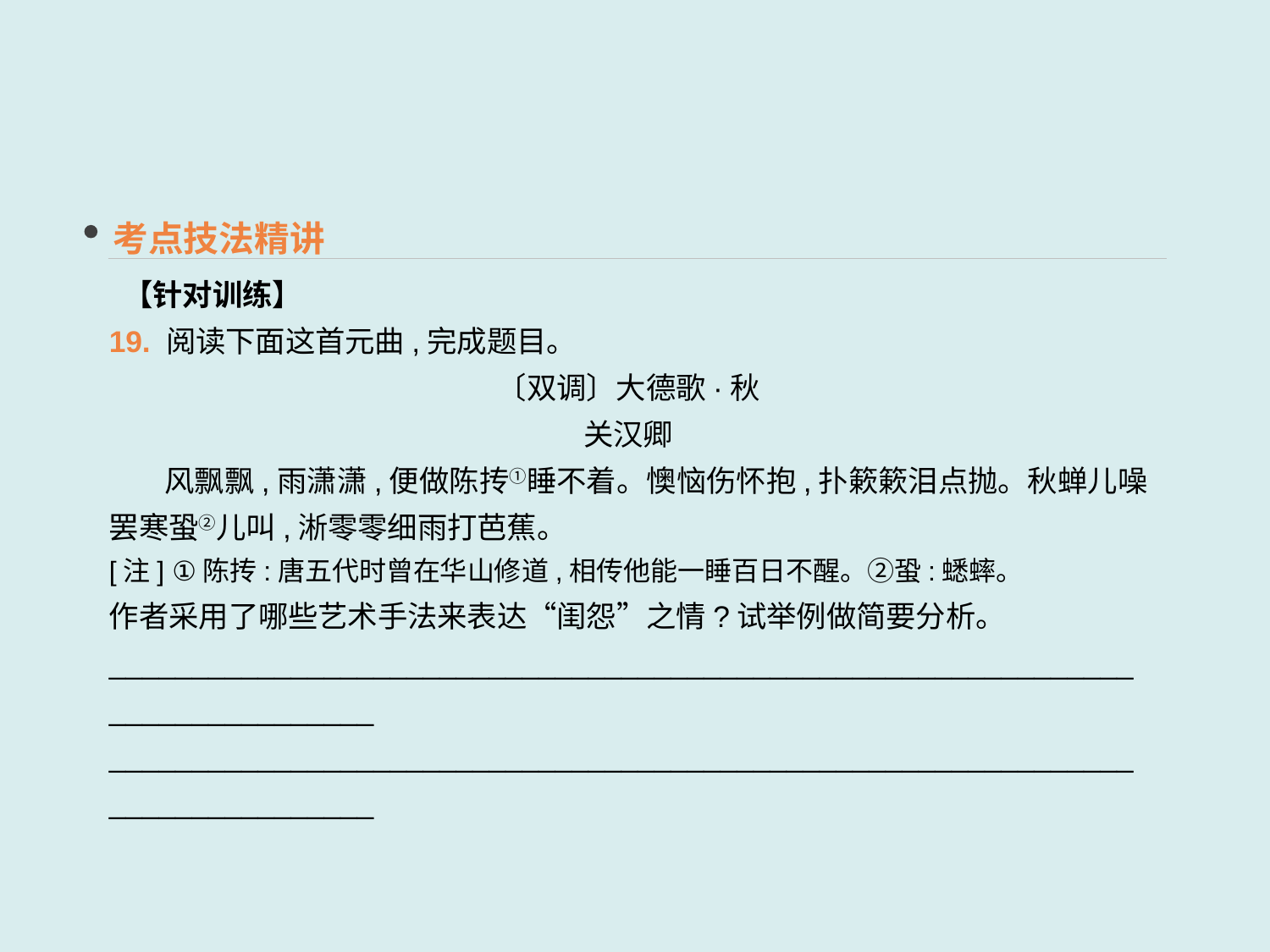

考点技法精讲

 【针对训练】
19. 阅读下面这首元曲,完成题目。
〔双调〕大德歌·秋
关汉卿
       风飘飘,雨潇潇,便做陈抟①睡不着。懊恼伤怀抱,扑簌簌泪点抛。秋蝉儿噪罢寒蛩②儿叫,淅零零细雨打芭蕉。
[注] ①陈抟:唐五代时曾在华山修道,相传他能一睡百日不醒。②蛩:蟋蟀。
作者采用了哪些艺术手法来表达“闺怨”之情?试举例做简要分析。
______________________________________________________________________________
______________________________________________________________________________